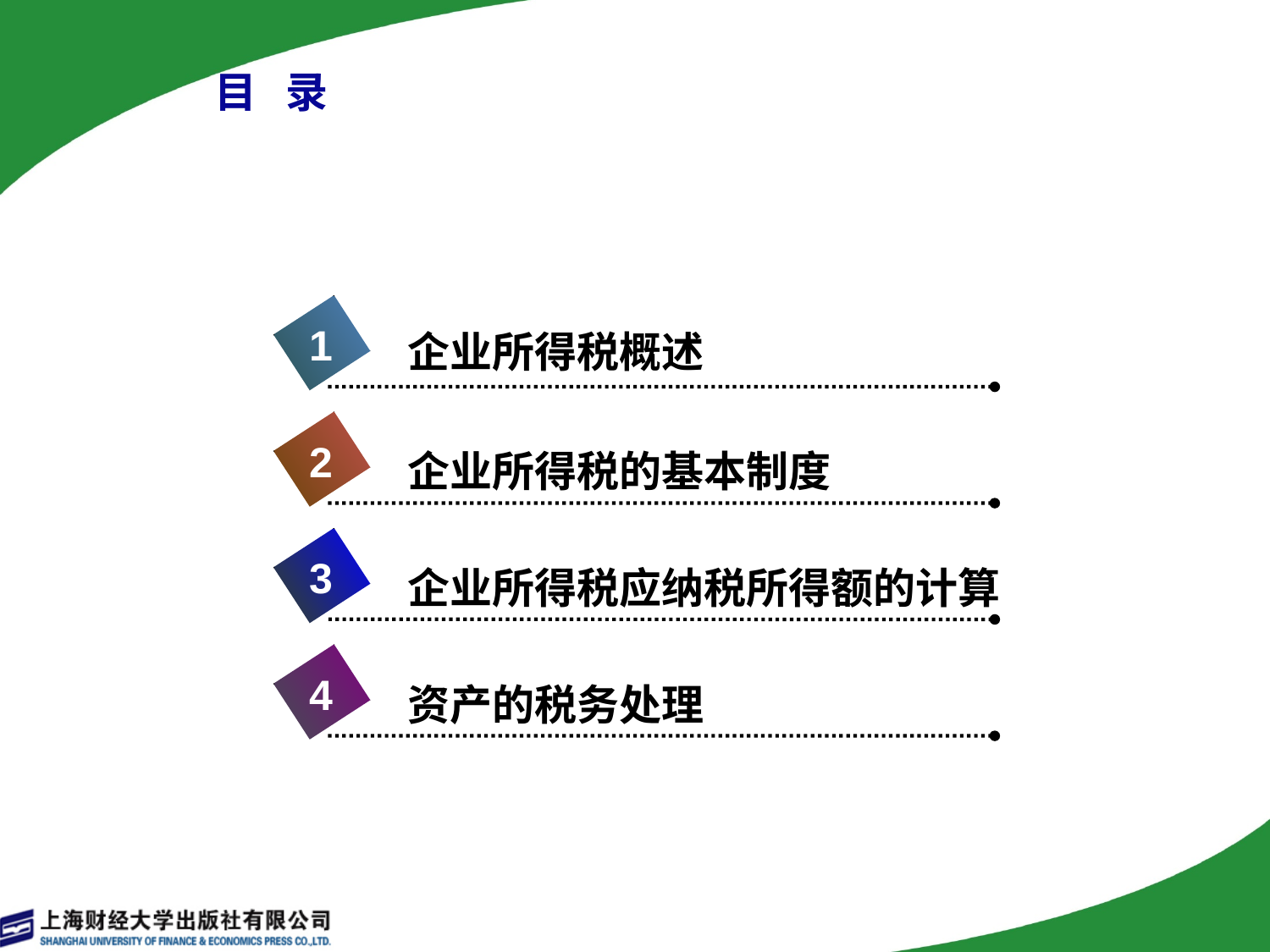

# 目   录

1
企业所得税概述

2
企业所得税的基本制度

3
企业所得税应纳税所得额的计算

4
资产的税务处理